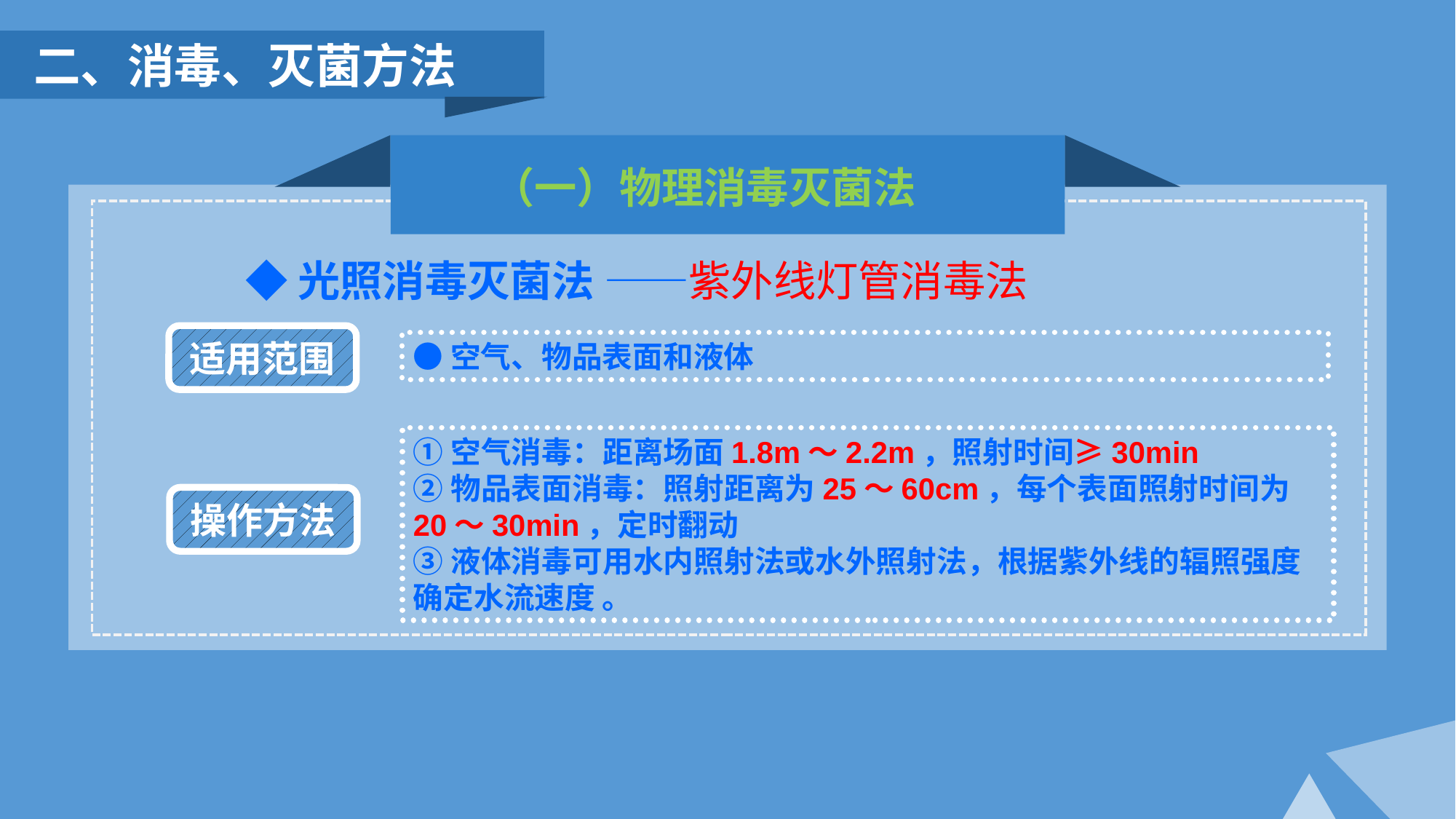

二、消毒、灭菌方法

（一）物理消毒灭菌法

◆光照消毒灭菌法 ——紫外线灯管消毒法

适用范围
●空气、物品表面和液体
①空气消毒：距离场面1.8m～2.2m，照射时间≥30min
②物品表面消毒：照射距离为25～60cm，每个表面照射时间为20～30min，定时翻动
③液体消毒可用水内照射法或水外照射法，根据紫外线的辐照强度确定水流速度 。
操作方法